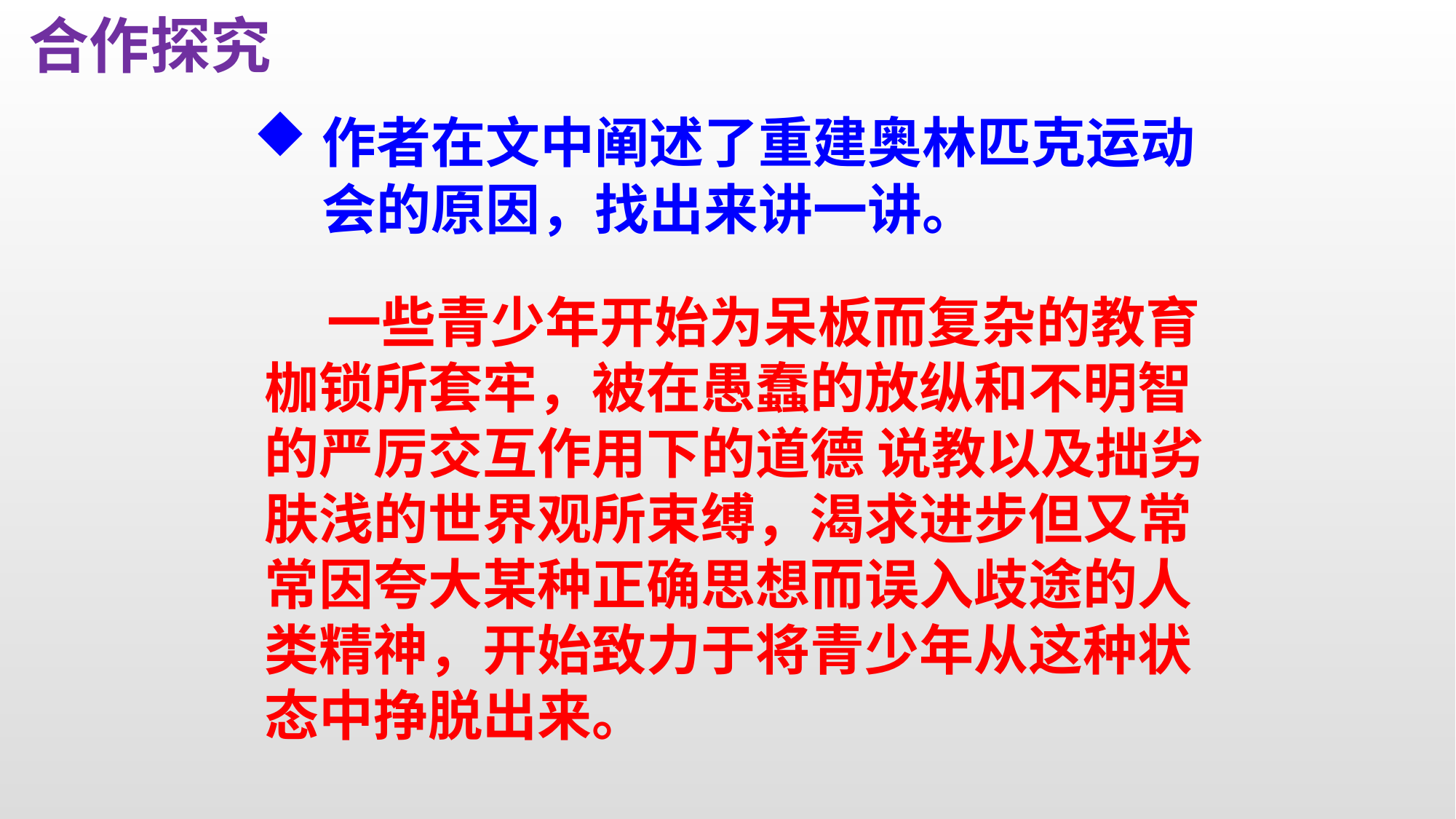

合作探究
作者在文中阐述了重建奥林匹克运动会的原因，找出来讲一讲。
    一些青少年开始为呆板而复杂的教育枷锁所套牢，被在愚蠢的放纵和不明智的严厉交互作用下的道德 说教以及拙劣肤浅的世界观所束缚，渴求进步但又常常因夸大某种正确思想而误入歧途的人类精神，开始致力于将青少年从这种状态中挣脱出来。